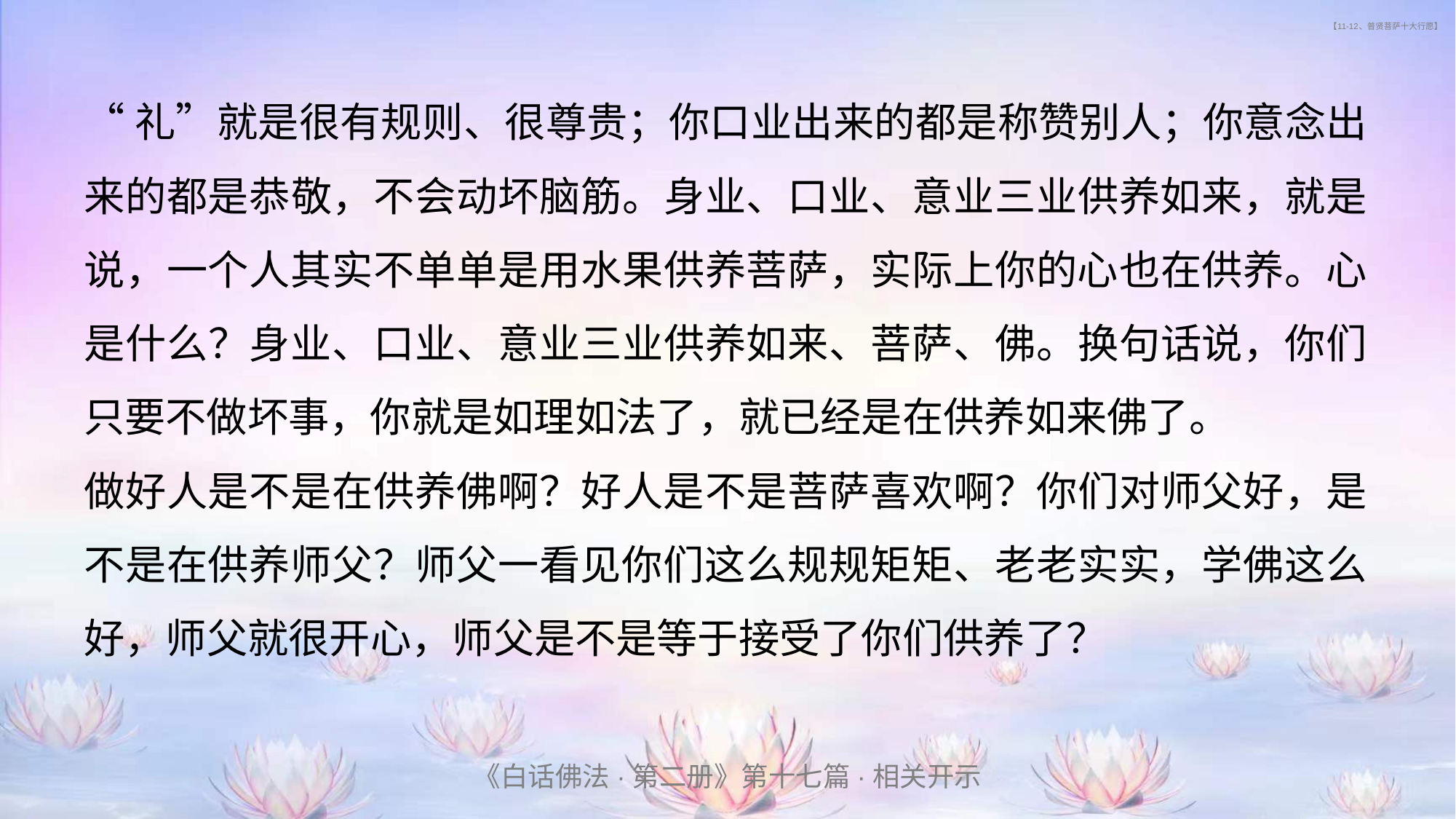

# 【11-12、普贤菩萨十大行愿】
“礼”就是很有规则、很尊贵；你口业出来的都是称赞别人；你意念出来的都是恭敬，不会动坏脑筋。身业、口业、意业三业供养如来，就是说，一个人其实不单单是用水果供养菩萨，实际上你的心也在供养。心是什么？身业、口业、意业三业供养如来、菩萨、佛。换句话说，你们只要不做坏事，你就是如理如法了，就已经是在供养如来佛了。
做好人是不是在供养佛啊？好人是不是菩萨喜欢啊？你们对师父好，是不是在供养师父？师父一看见你们这么规规矩矩、老老实实，学佛这么好，师父就很开心，师父是不是等于接受了你们供养了？

《白话佛法·第二册》第十七篇·相关开示